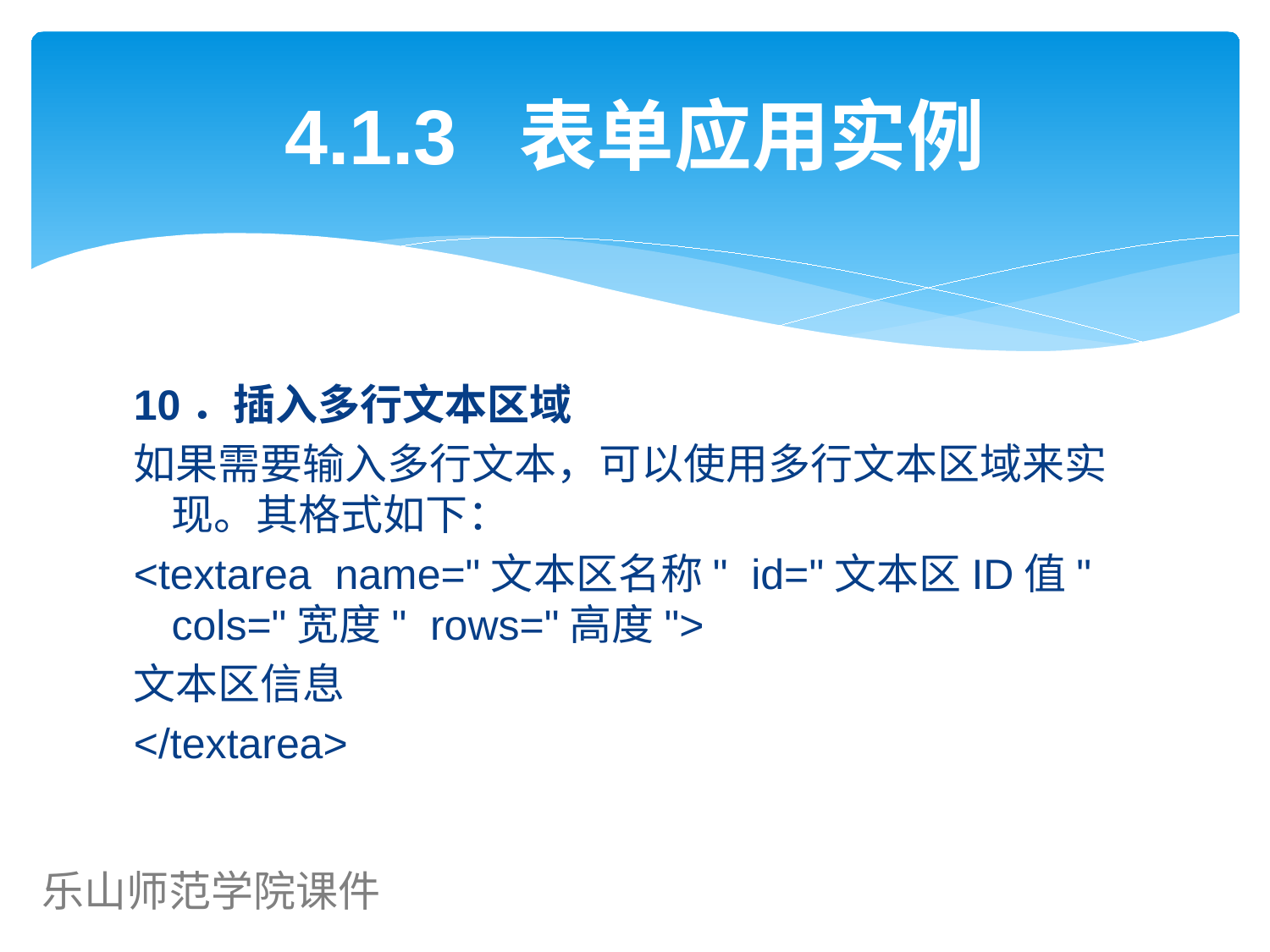

# 4.1.3  表单应用实例
10．插入多行文本区域
如果需要输入多行文本，可以使用多行文本区域来实现。其格式如下：
<textarea  name="文本区名称"  id="文本区ID值"  cols="宽度"  rows="高度">
文本区信息
</textarea>